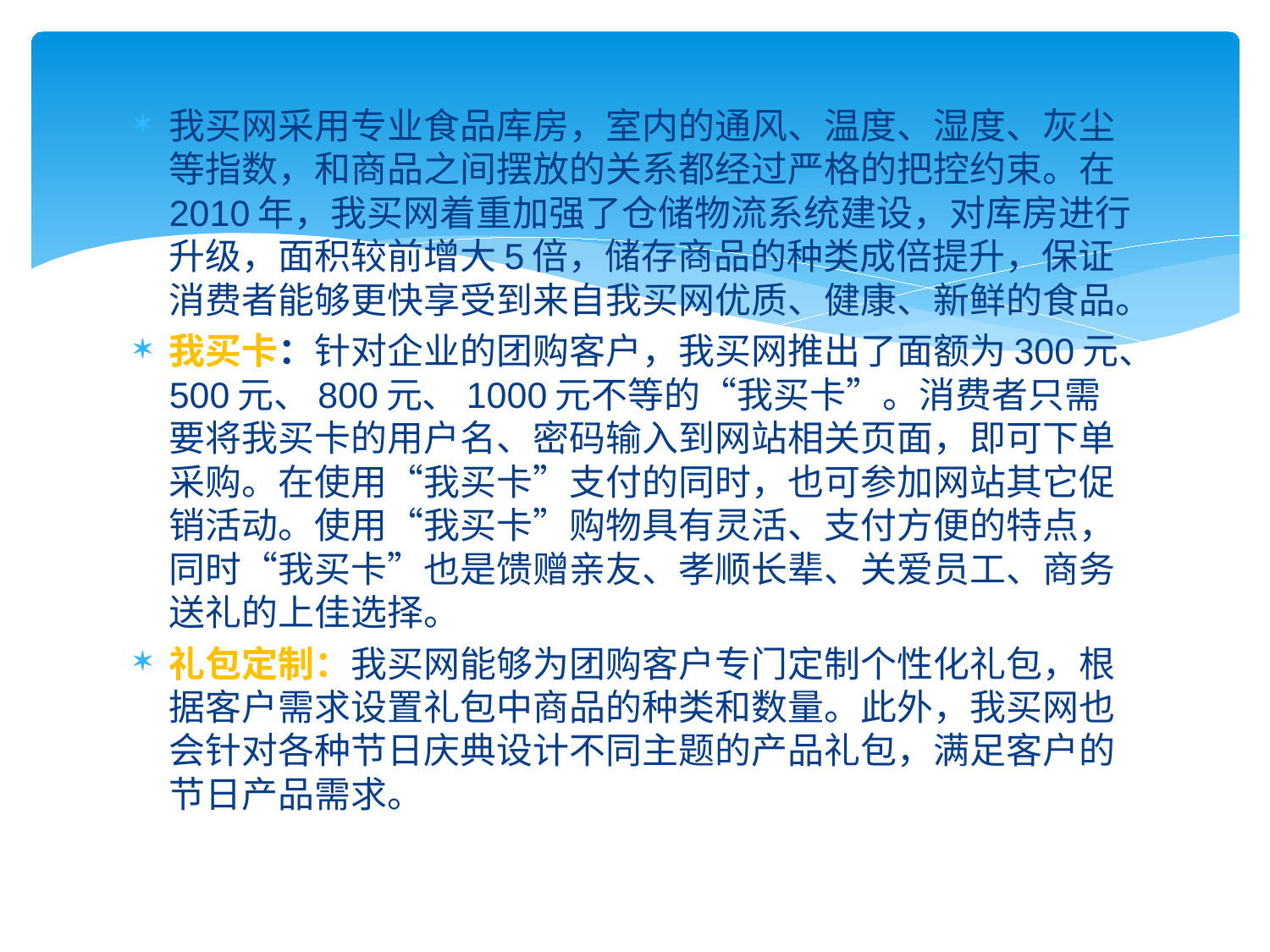

我买网采用专业食品库房，室内的通风、温度、湿度、灰尘等指数，和商品之间摆放的关系都经过严格的把控约束。在2010年，我买网着重加强了仓储物流系统建设，对库房进行升级，面积较前增大5倍，储存商品的种类成倍提升，保证消费者能够更快享受到来自我买网优质、健康、新鲜的食品。
我买卡：针对企业的团购客户，我买网推出了面额为300元、500元、800元、1000元不等的“我买卡”。消费者只需要将我买卡的用户名、密码输入到网站相关页面，即可下单采购。在使用“我买卡”支付的同时，也可参加网站其它促销活动。使用“我买卡”购物具有灵活、支付方便的特点，同时“我买卡”也是馈赠亲友、孝顺长辈、关爱员工、商务送礼的上佳选择。
礼包定制：我买网能够为团购客户专门定制个性化礼包，根据客户需求设置礼包中商品的种类和数量。此外，我买网也会针对各种节日庆典设计不同主题的产品礼包，满足客户的节日产品需求。